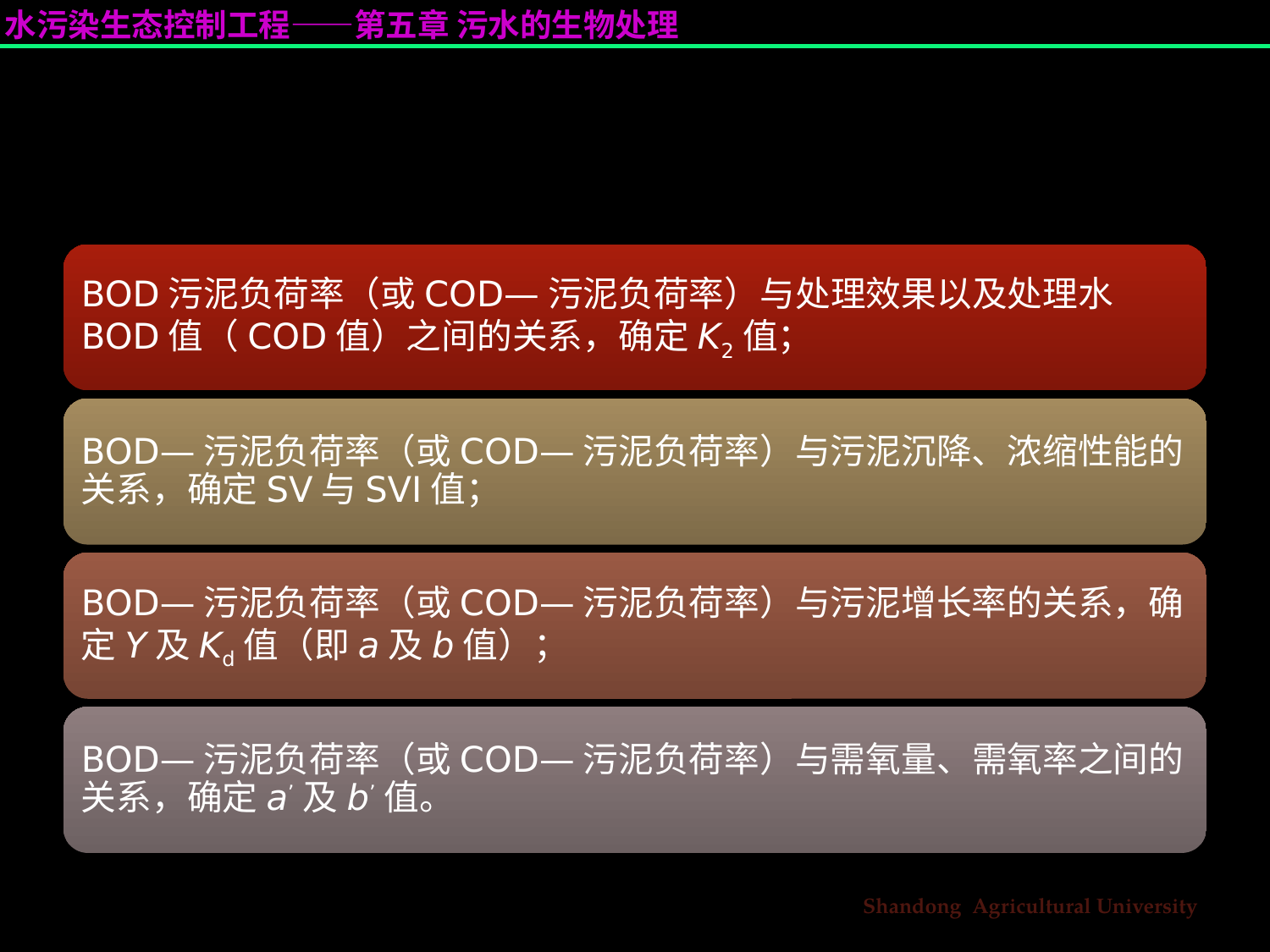

#
BOD污泥负荷率（或COD—污泥负荷率）与处理效果以及处理水BOD值（COD值）之间的关系，确定K2值；
BOD—污泥负荷率（或COD—污泥负荷率）与污泥沉降、浓缩性能的关系，确定SV与SVI值；
BOD—污泥负荷率（或COD—污泥负荷率）与污泥增长率的关系，确定Y及Kd值（即a及b值）；
BOD—污泥负荷率（或COD—污泥负荷率）与需氧量、需氧率之间的关系，确定a’及b’值。